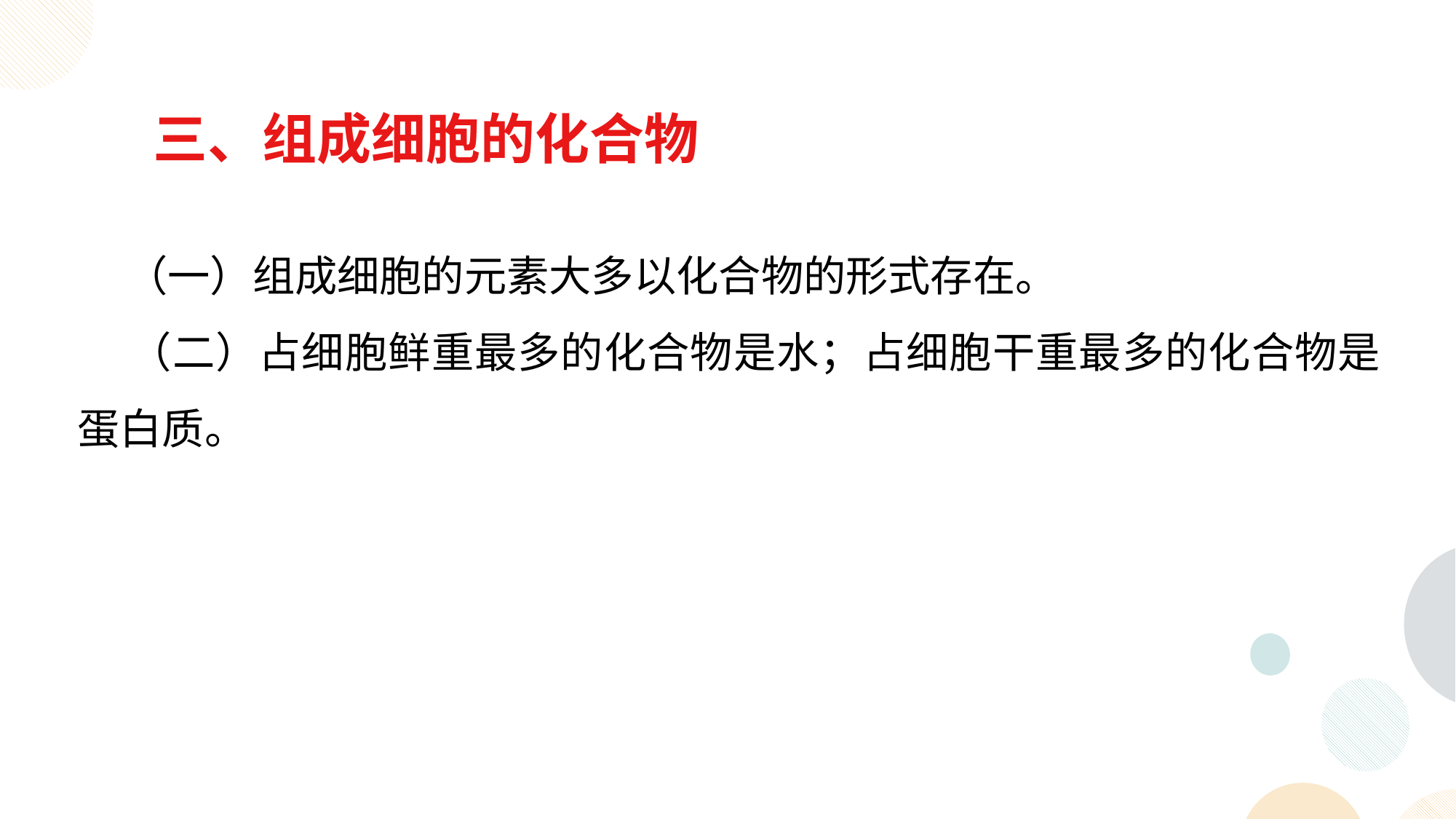

三、组成细胞的化合物
    （一）组成细胞的元素大多以化合物的形式存在。
    （二）占细胞鲜重最多的化合物是水；占细胞干重最多的化合物是蛋白质。